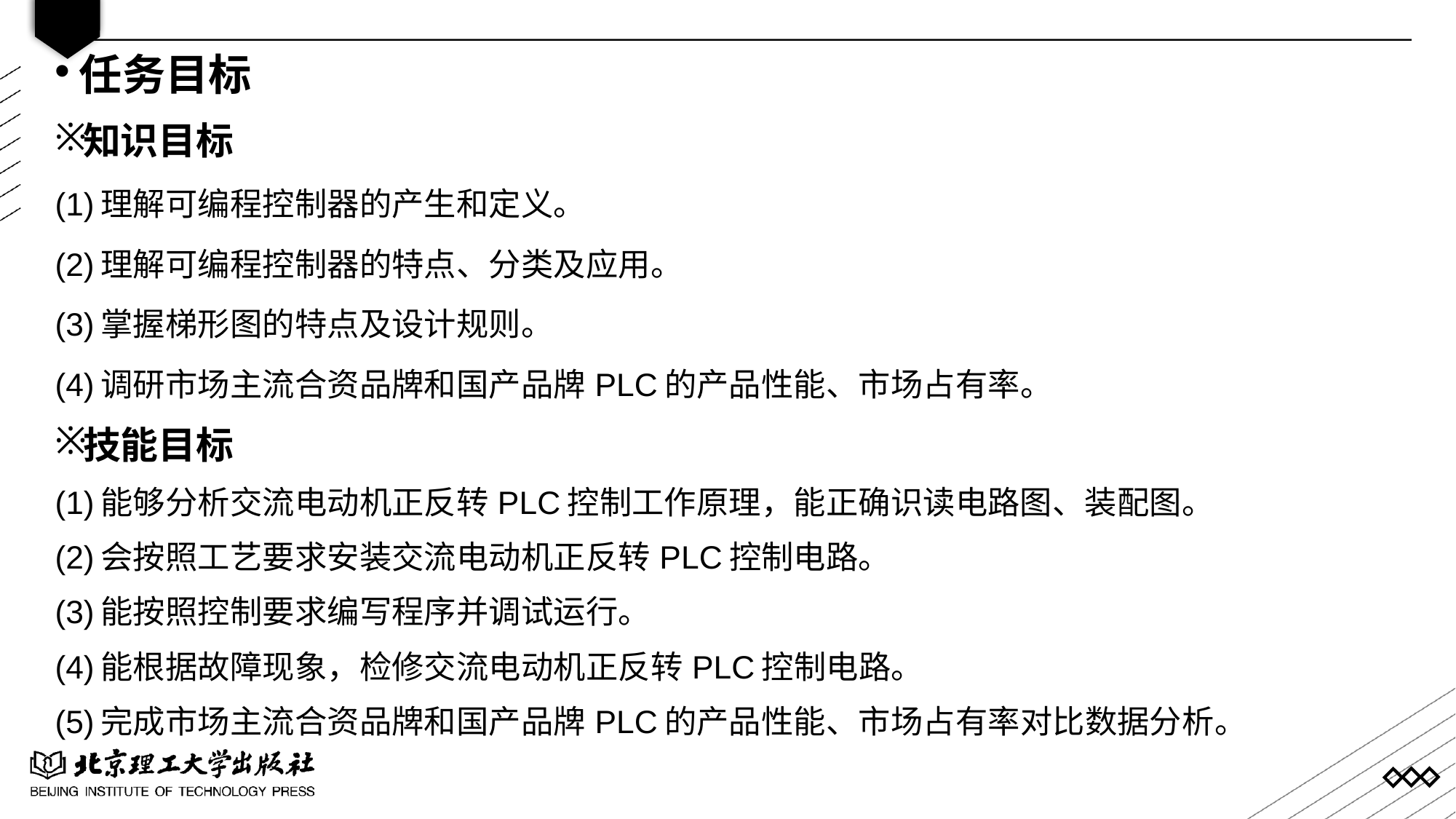

任务目标
知识目标
(1)理解可编程控制器的产生和定义。
(2)理解可编程控制器的特点、分类及应用。
(3)掌握梯形图的特点及设计规则。
(4)调研市场主流合资品牌和国产品牌PLC的产品性能、市场占有率。
技能目标
(1)能够分析交流电动机正反转PLC控制工作原理，能正确识读电路图、装配图。
(2)会按照工艺要求安装交流电动机正反转PLC控制电路。
(3)能按照控制要求编写程序并调试运行。
(4)能根据故障现象，检修交流电动机正反转PLC控制电路。
(5)完成市场主流合资品牌和国产品牌PLC的产品性能、市场占有率对比数据分析。